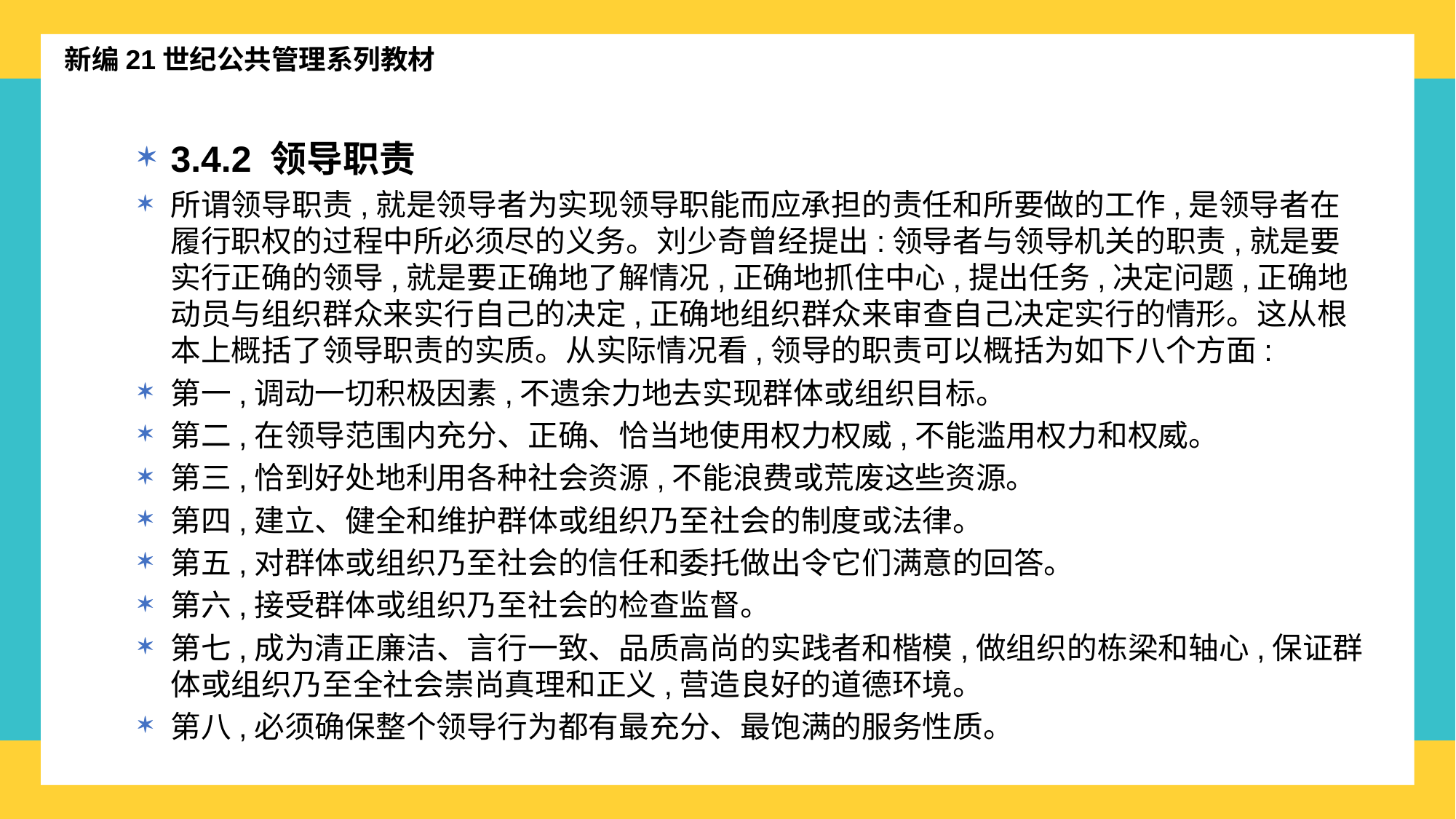

新编21世纪公共管理系列教材
3.4.2 领导职责
所谓领导职责,就是领导者为实现领导职能而应承担的责任和所要做的工作,是领导者在履行职权的过程中所必须尽的义务。刘少奇曾经提出:领导者与领导机关的职责,就是要实行正确的领导,就是要正确地了解情况,正确地抓住中心,提出任务,决定问题,正确地动员与组织群众来实行自己的决定,正确地组织群众来审查自己决定实行的情形。这从根本上概括了领导职责的实质。从实际情况看,领导的职责可以概括为如下八个方面:
第一,调动一切积极因素,不遗余力地去实现群体或组织目标。
第二,在领导范围内充分、正确、恰当地使用权力权威,不能滥用权力和权威。
第三,恰到好处地利用各种社会资源,不能浪费或荒废这些资源。
第四,建立、健全和维护群体或组织乃至社会的制度或法律。
第五,对群体或组织乃至社会的信任和委托做出令它们满意的回答。
第六,接受群体或组织乃至社会的检查监督。
第七,成为清正廉洁、言行一致、品质高尚的实践者和楷模,做组织的栋梁和轴心,保证群体或组织乃至全社会崇尚真理和正义,营造良好的道德环境。
第八,必须确保整个领导行为都有最充分、最饱满的服务性质。